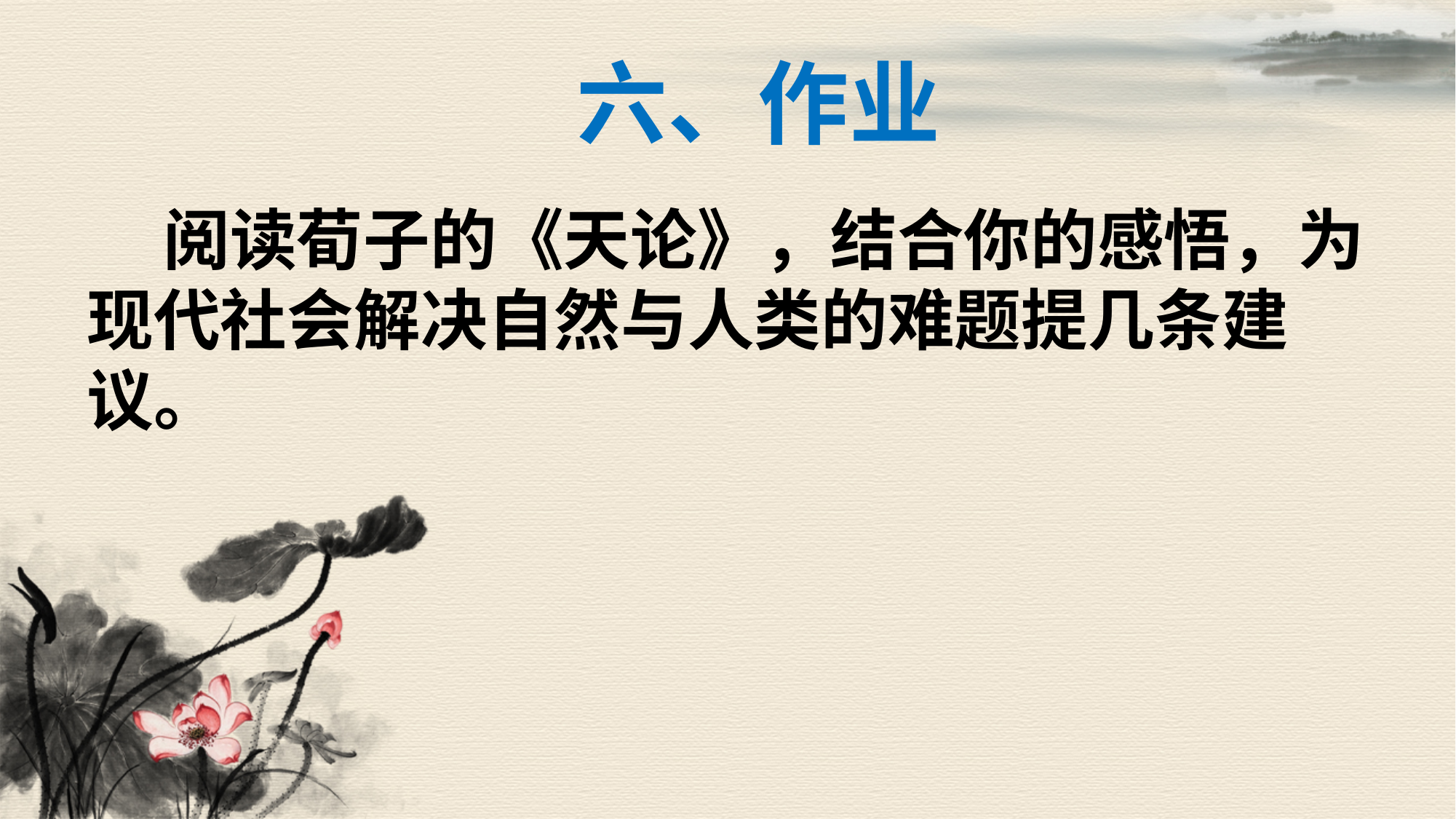

# 六、作业
    阅读荀子的《天论》，结合你的感悟，为现代社会解决自然与人类的难题提几条建议。